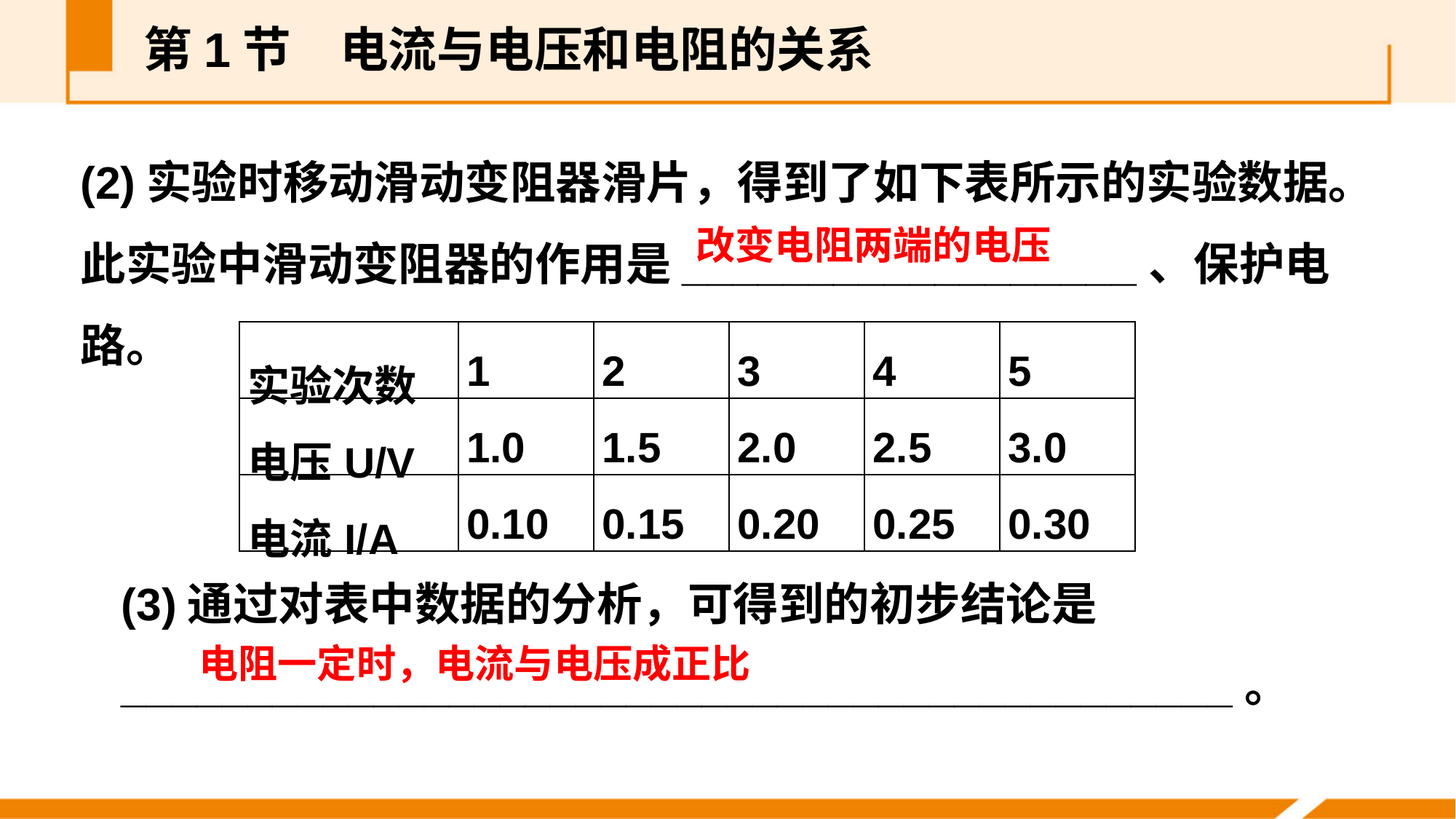

第1节　电流与电压和电阻的关系
(2)实验时移动滑动变阻器滑片，得到了如下表所示的实验数据。此实验中滑动变阻器的作用是__________________、保护电路。
改变电阻两端的电压
| 实验次数 | 1 | 2 | 3 | 4 | 5 |
| --- | --- | --- | --- | --- | --- |
| 电压U/V | 1.0 | 1.5 | 2.0 | 2.5 | 3.0 |
| 电流I/A | 0.10 | 0.15 | 0.20 | 0.25 | 0.30 |
(3)通过对表中数据的分析，可得到的初步结论是____________________________________________。
电阻一定时，电流与电压成正比